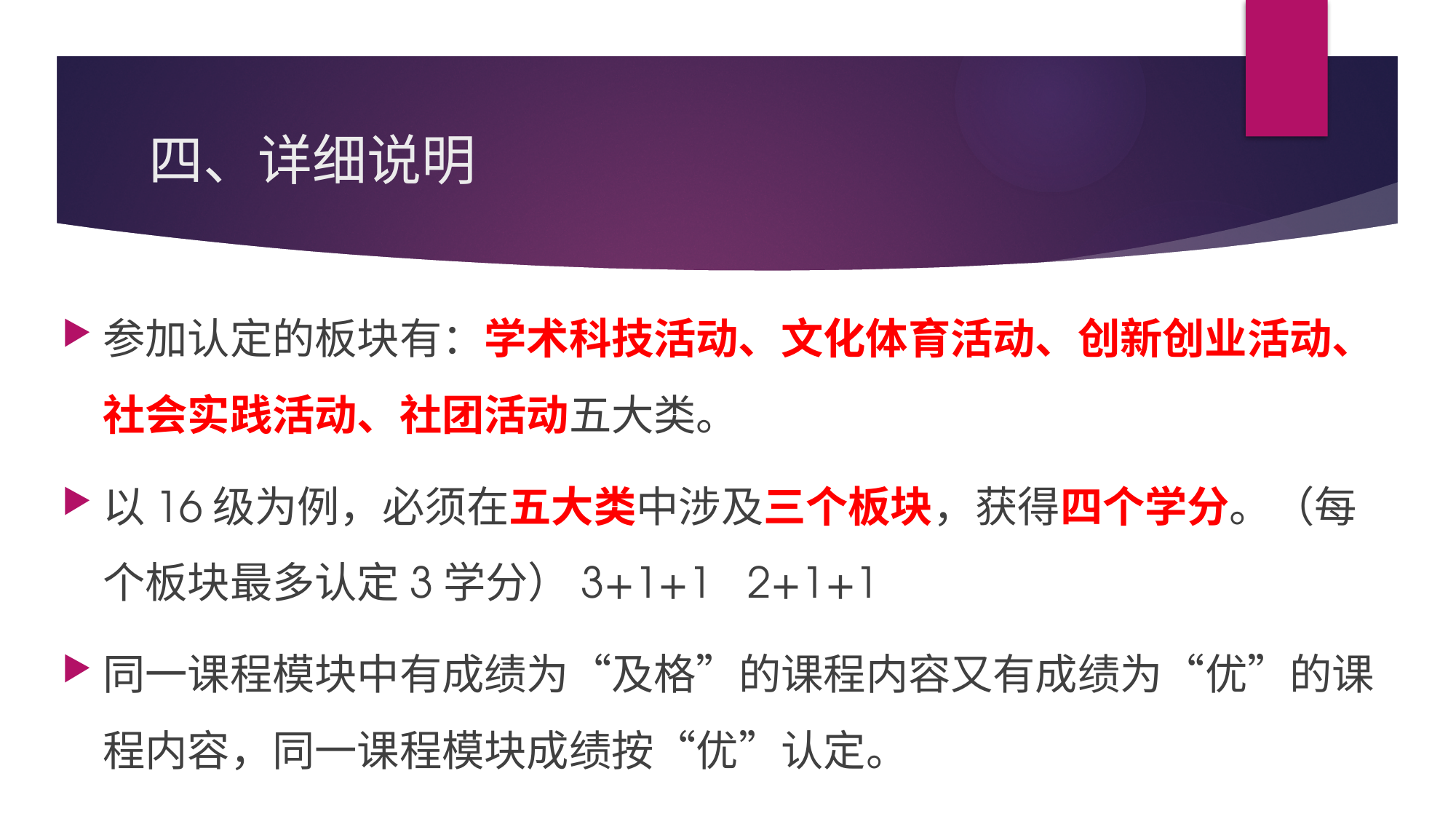

# 四、详细说明
参加认定的板块有：学术科技活动、文化体育活动、创新创业活动、社会实践活动、社团活动五大类。
以16级为例，必须在五大类中涉及三个板块，获得四个学分。（每个板块最多认定3学分）3+1+1   2+1+1
同一课程模块中有成绩为“及格”的课程内容又有成绩为“优”的课程内容，同一课程模块成绩按“优”认定。